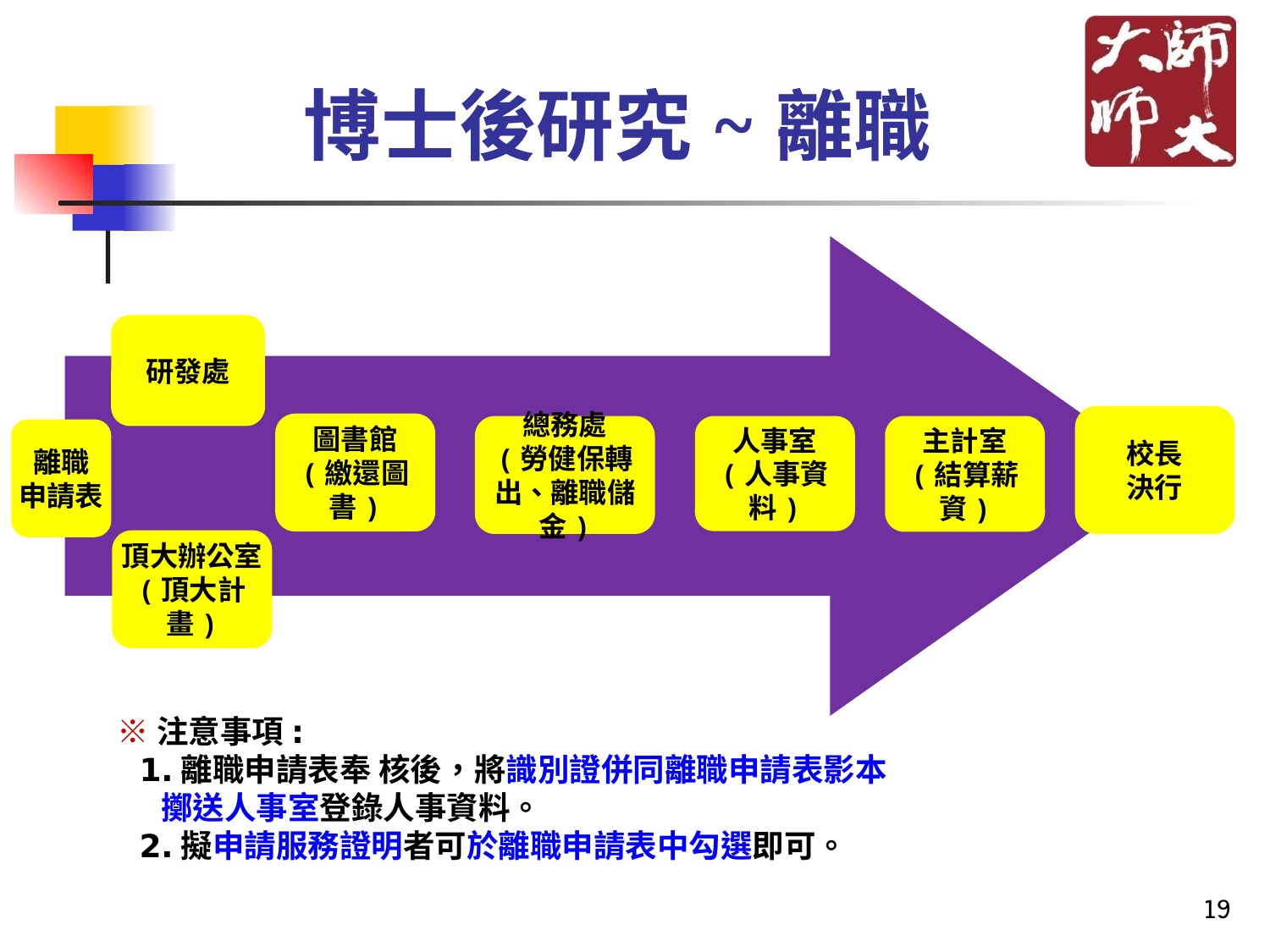

# 博士後研究~離職

研發處
校長
決行
圖書館
(繳還圖書)
總務處
(勞健保轉出、離職儲金)
人事室
(人事資料)
主計室
(結算薪資)
離職
申請表
頂大辦公室
(頂大計畫)
※注意事項:
  1.離職申請表奉 核後，將識別證併同離職申請表影本
     擲送人事室登錄人事資料。
  2.擬申請服務證明者可於離職申請表中勾選即可。
19